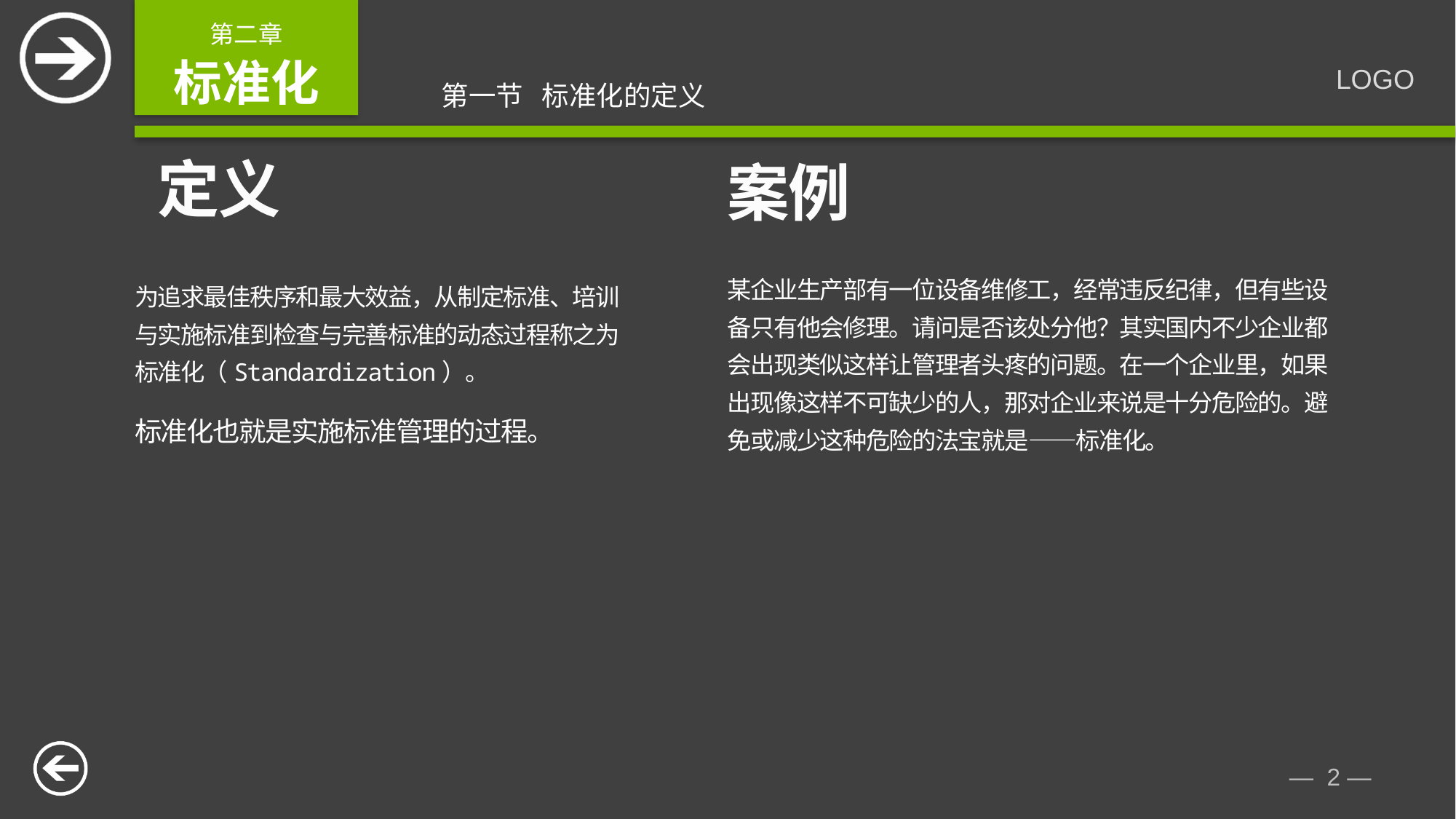

第一节   标准化的定义
案例
定义
为追求最佳秩序和最大效益，从制定标准、培训与实施标准到检查与完善标准的动态过程称之为标准化（Standardization）。
标准化也就是实施标准管理的过程。
某企业生产部有一位设备维修工，经常违反纪律，但有些设备只有他会修理。请问是否该处分他？其实国内不少企业都会出现类似这样让管理者头疼的问题。在一个企业里，如果出现像这样不可缺少的人，那对企业来说是十分危险的。避免或减少这种危险的法宝就是——标准化。